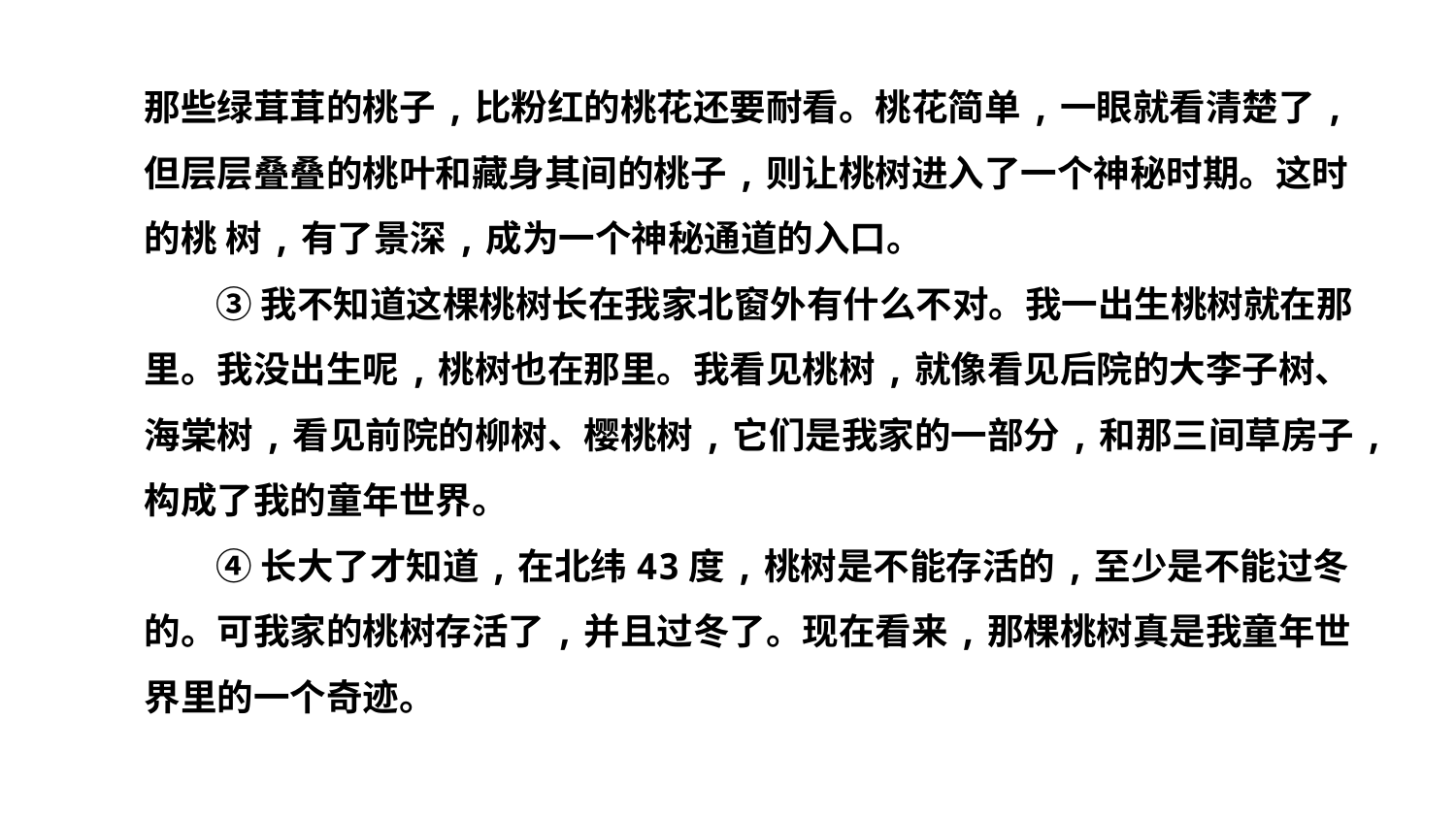

那些绿茸茸的桃子,比粉红的桃花还要耐看。桃花简单,一眼就看清楚了,但层层叠叠的桃叶和藏身其间的桃子,则让桃树进入了一个神秘时期。这时的桃 树,有了景深,成为一个神秘通道的入口。
③我不知道这棵桃树长在我家北窗外有什么不对。我一出生桃树就在那里。我没出生呢,桃树也在那里。我看见桃树,就像看见后院的大李子树、海棠树,看见前院的柳树、樱桃树,它们是我家的一部分,和那三间草房子,构成了我的童年世界。
④长大了才知道,在北纬43度,桃树是不能存活的,至少是不能过冬的。可我家的桃树存活了,并且过冬了。现在看来,那棵桃树真是我童年世界里的一个奇迹。